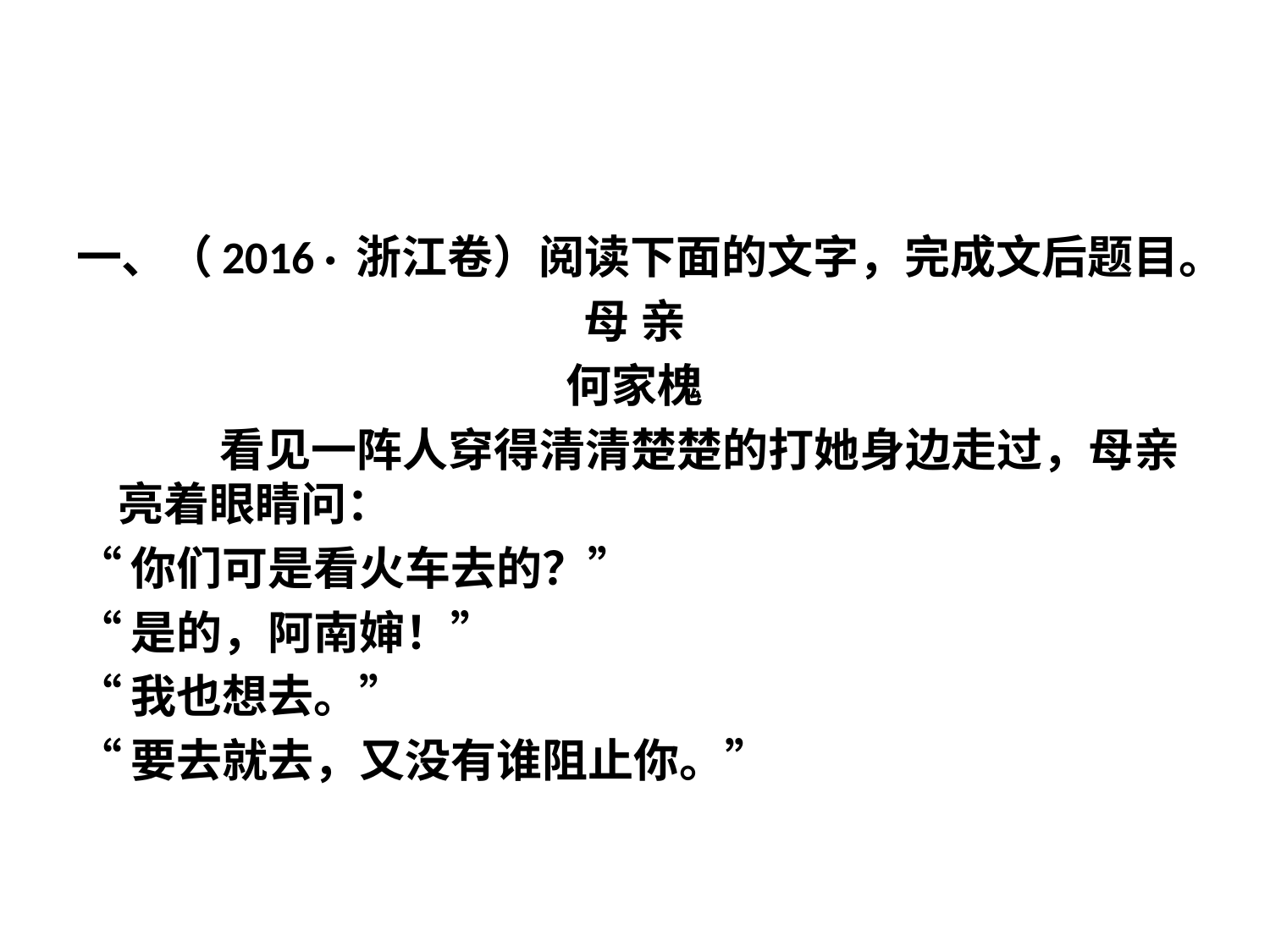

#
一、（2016 · 浙江卷）阅读下面的文字，完成文后题目。
母 亲
何家槐
             看见一阵人穿得清清楚楚的打她身边走过，母亲亮着眼睛问：
“你们可是看火车去的？”
“是的，阿南婶！”
“我也想去。”
“要去就去，又没有谁阻止你。”